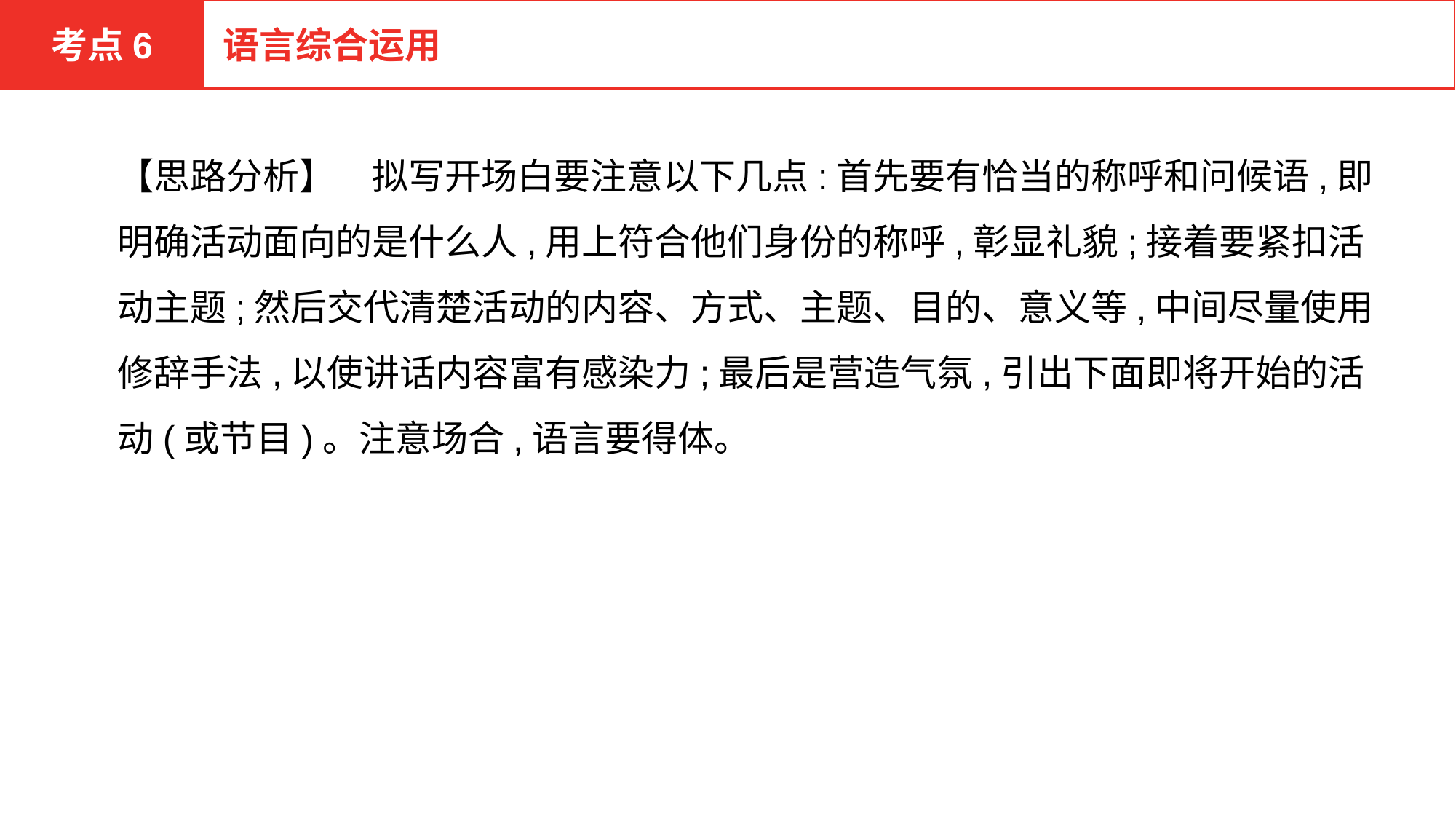

考点6
语言综合运用
【思路分析】　拟写开场白要注意以下几点:首先要有恰当的称呼和问候语,即明确活动面向的是什么人,用上符合他们身份的称呼,彰显礼貌;接着要紧扣活动主题;然后交代清楚活动的内容、方式、主题、目的、意义等,中间尽量使用修辞手法,以使讲话内容富有感染力;最后是营造气氛,引出下面即将开始的活动(或节目)。注意场合,语言要得体。